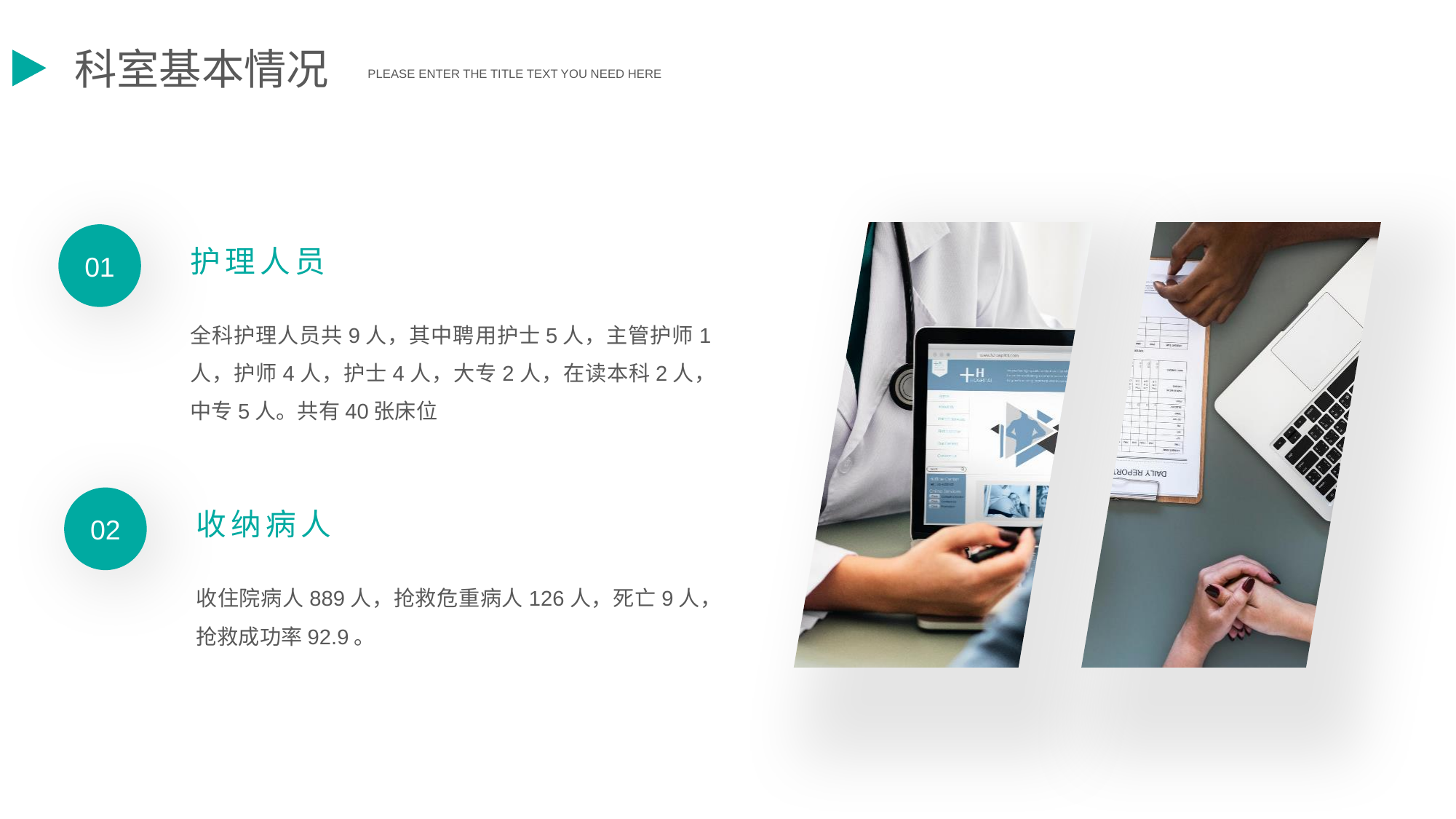

科室基本情况

PLEASE ENTER THE TITLE TEXT YOU NEED HERE

01
护理人员
全科护理人员共9人，其中聘用护士5人，主管护师1人，护师4人，护士4人，大专2人，在读本科2人，中专5人。共有40张床位
02
收纳病人
收住院病人889人，抢救危重病人126人，死亡9人，抢救成功率92.9。